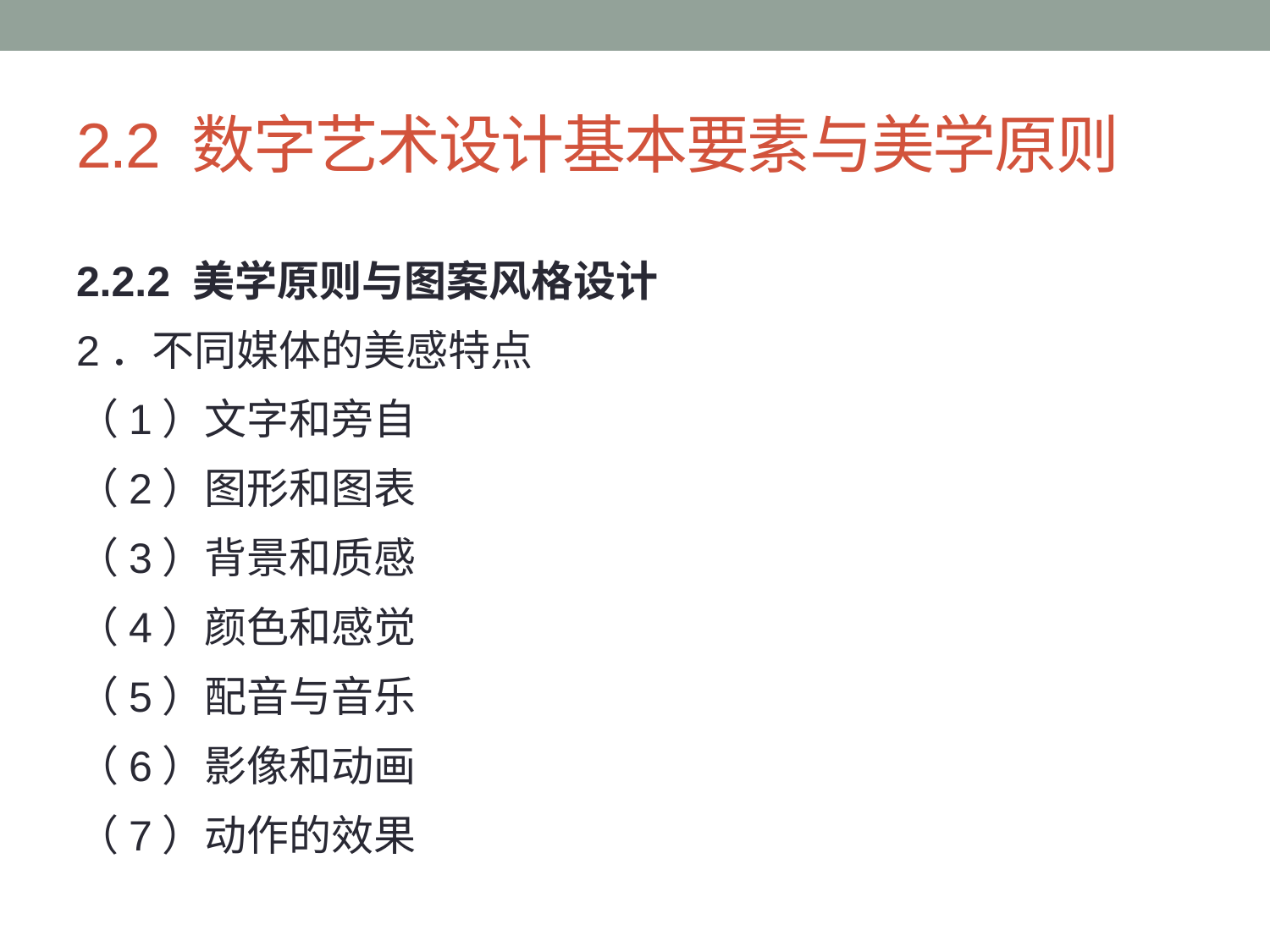

# 2.2 数字艺术设计基本要素与美学原则
2.2.2 美学原则与图案风格设计
2．不同媒体的美感特点
（1）文字和旁自
（2）图形和图表
（3）背景和质感
（4）颜色和感觉
（5）配音与音乐
（6）影像和动画
（7）动作的效果